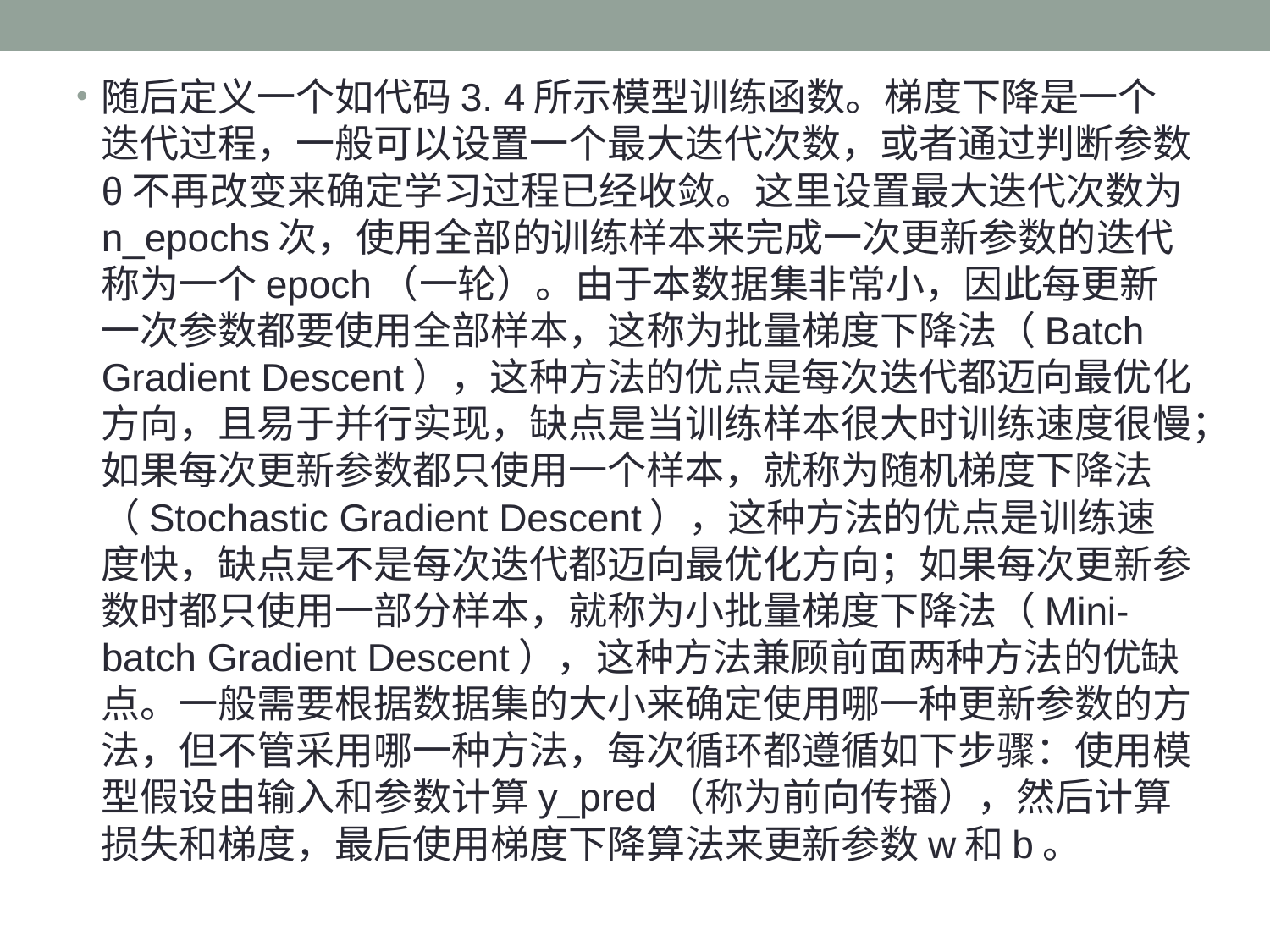

随后定义一个如代码3. 4所示模型训练函数。梯度下降是一个迭代过程，一般可以设置一个最大迭代次数，或者通过判断参数θ不再改变来确定学习过程已经收敛。这里设置最大迭代次数为n_epochs次，使用全部的训练样本来完成一次更新参数的迭代称为一个epoch（一轮）。由于本数据集非常小，因此每更新一次参数都要使用全部样本，这称为批量梯度下降法（Batch Gradient Descent），这种方法的优点是每次迭代都迈向最优化方向，且易于并行实现，缺点是当训练样本很大时训练速度很慢；如果每次更新参数都只使用一个样本，就称为随机梯度下降法（Stochastic Gradient Descent），这种方法的优点是训练速度快，缺点是不是每次迭代都迈向最优化方向；如果每次更新参数时都只使用一部分样本，就称为小批量梯度下降法（Mini-batch Gradient Descent），这种方法兼顾前面两种方法的优缺点。一般需要根据数据集的大小来确定使用哪一种更新参数的方法，但不管采用哪一种方法，每次循环都遵循如下步骤：使用模型假设由输入和参数计算y_pred（称为前向传播），然后计算损失和梯度，最后使用梯度下降算法来更新参数w和b。